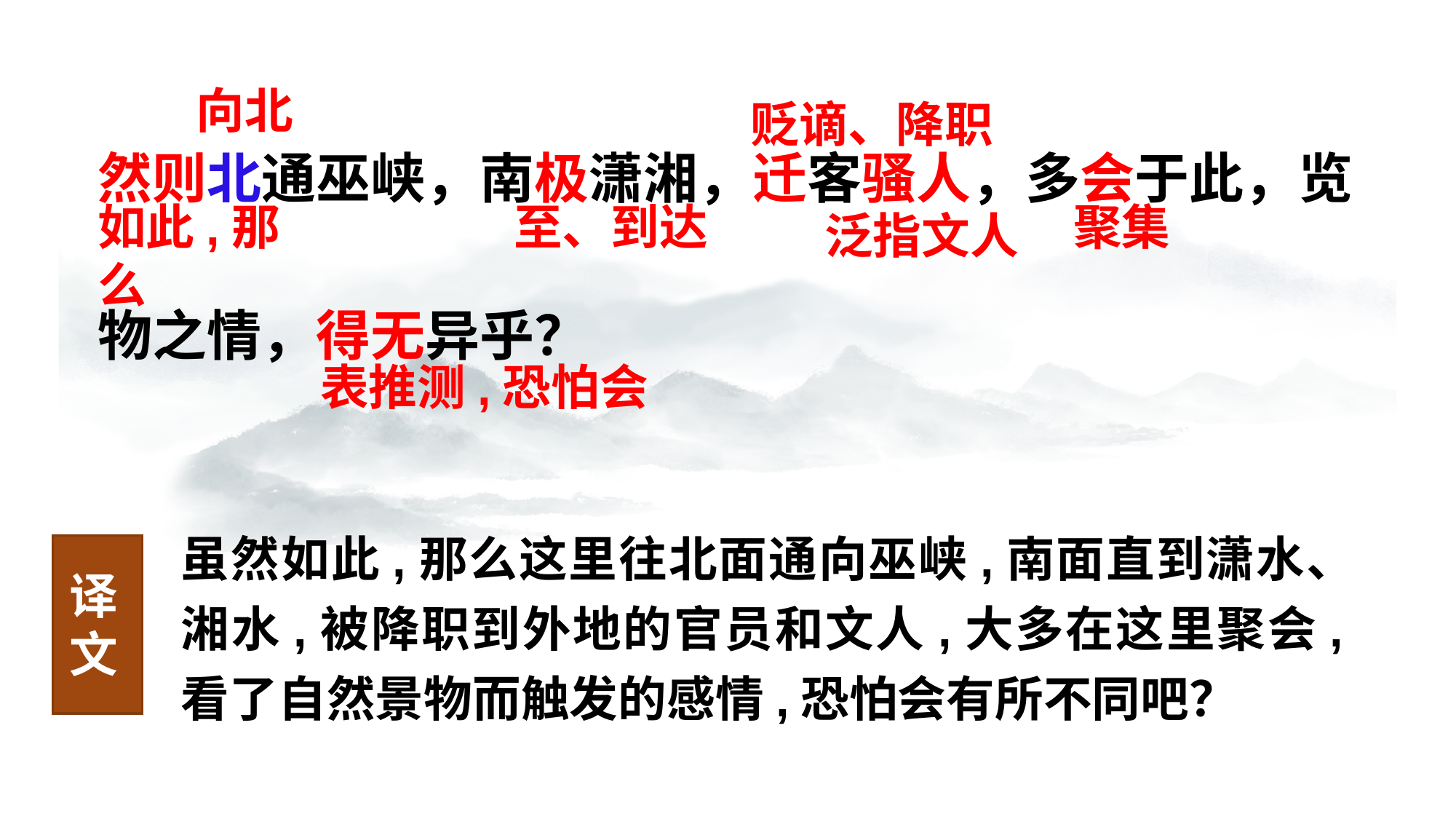

向北
贬谪、降职
然则北通巫峡，南极潇湘，迁客骚人，多会于此，览

物之情，得无异乎？
如此,那么
至、到达
聚集
泛指文人
表推测,恐怕会
虽然如此,那么这里往北面通向巫峡,南面直到潇水、湘水,被降职到外地的官员和文人,大多在这里聚会,看了自然景物而触发的感情,恐怕会有所不同吧？

译文
译文